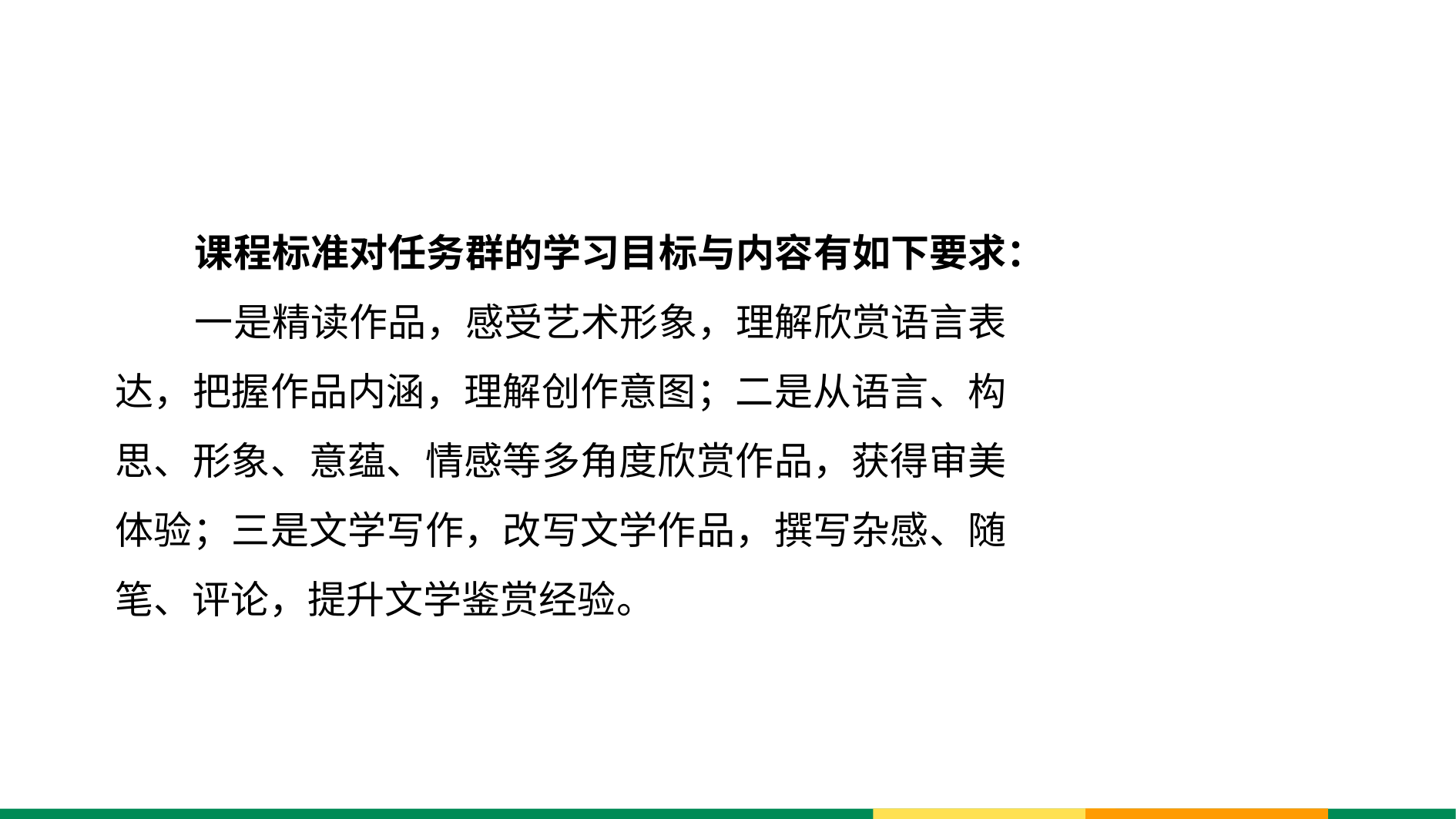

课程标准对任务群的学习目标与内容有如下要求：
    一是精读作品，感受艺术形象，理解欣赏语言表达，把握作品内涵，理解创作意图；二是从语言、构思、形象、意蕴、情感等多角度欣赏作品，获得审美体验；三是文学写作，改写文学作品，撰写杂感、随笔、评论，提升文学鉴赏经验。